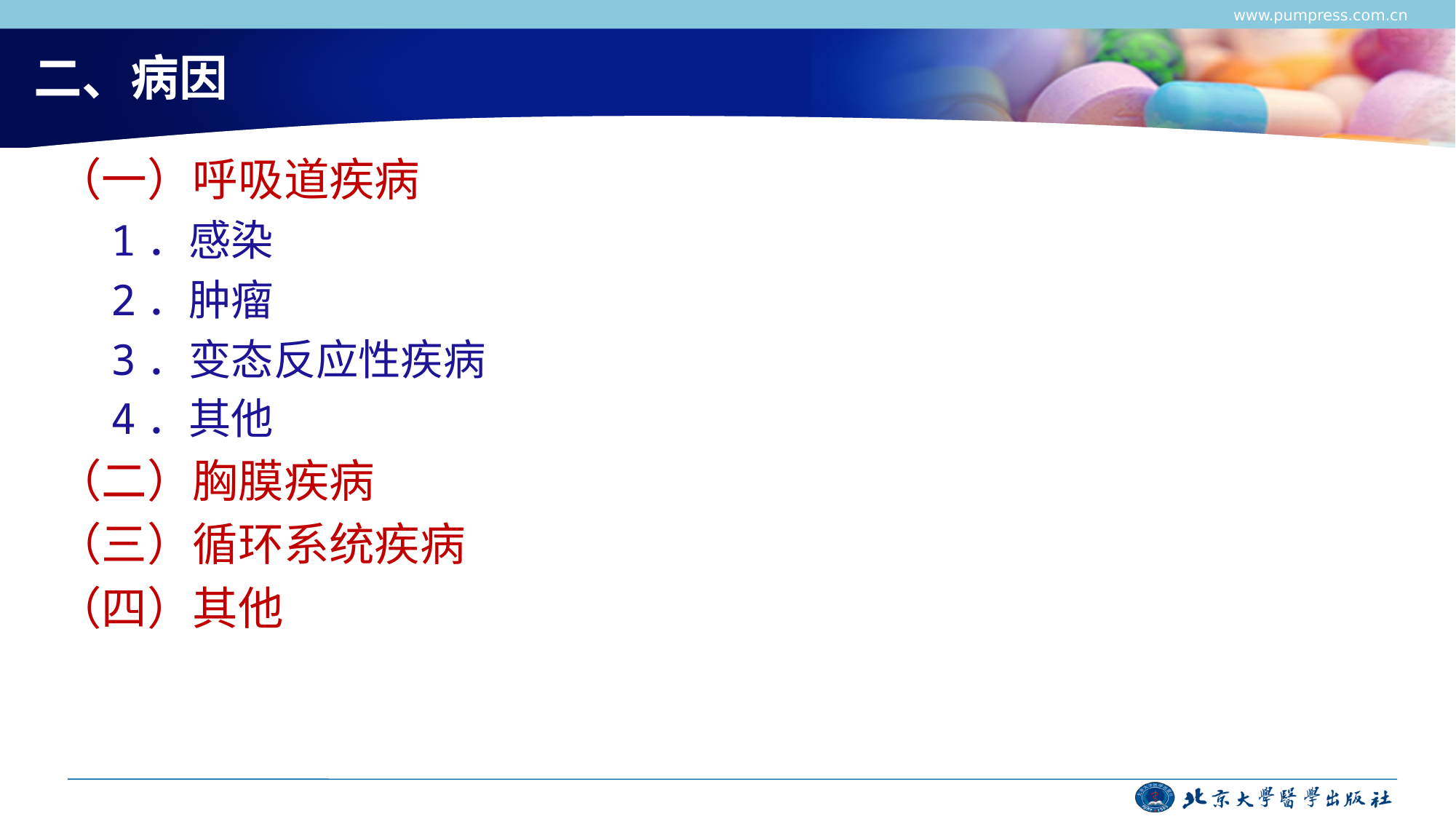

www.pumpress.com.cn
# 二、病因
（一）呼吸道疾病
1．感染
2．肿瘤
3．变态反应性疾病
4．其他
（二）胸膜疾病
（三）循环系统疾病
（四）其他